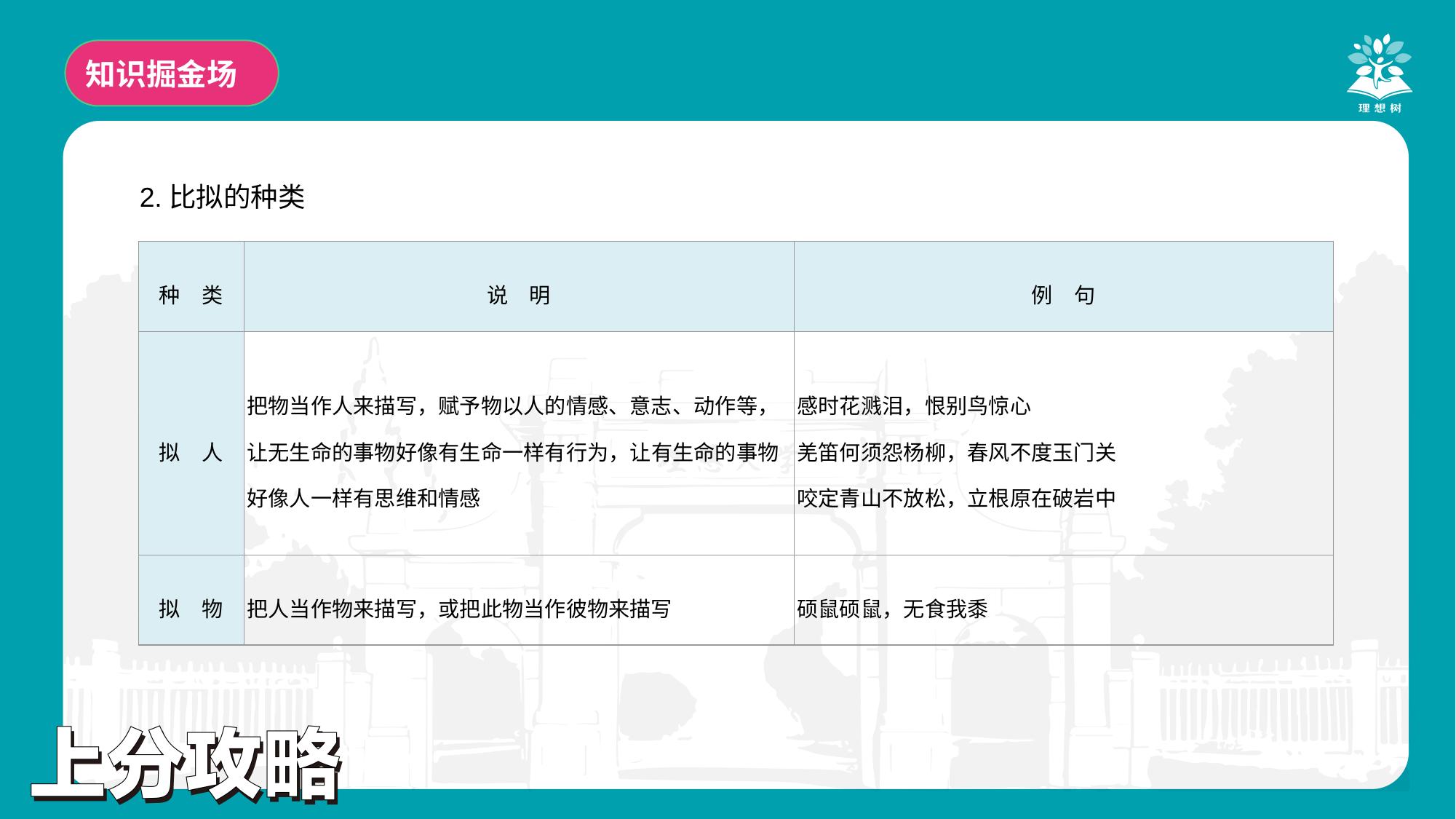

知识掘金场
2.比拟的种类
| 种　类 | 说　明 | 例　句 |
| --- | --- | --- |
| 拟　人 | 把物当作人来描写，赋予物以人的情感、意志、动作等，让无生命的事物好像有生命一样有行为，让有生命的事物好像人一样有思维和情感 | 感时花溅泪，恨别鸟惊心 羌笛何须怨杨柳，春风不度玉门关 咬定青山不放松，立根原在破岩中 |
| 拟　物 | 把人当作物来描写，或把此物当作彼物来描写 | 硕鼠硕鼠，无食我黍 |